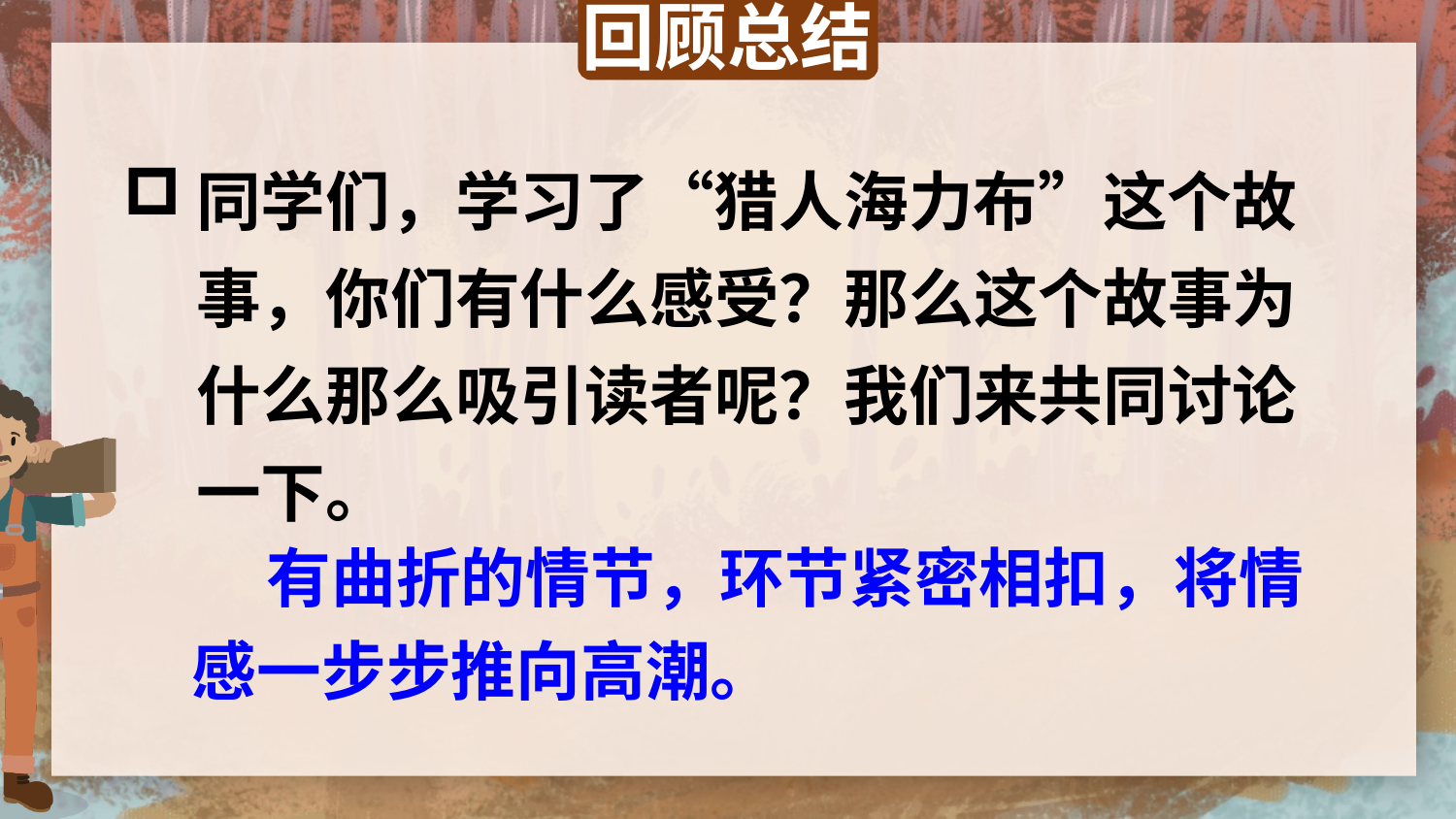

回顾总结
同学们，学习了“猎人海力布”这个故事，你们有什么感受？那么这个故事为什么那么吸引读者呢？我们来共同讨论一下。
    有曲折的情节，环节紧密相扣，将情感一步步推向高潮。